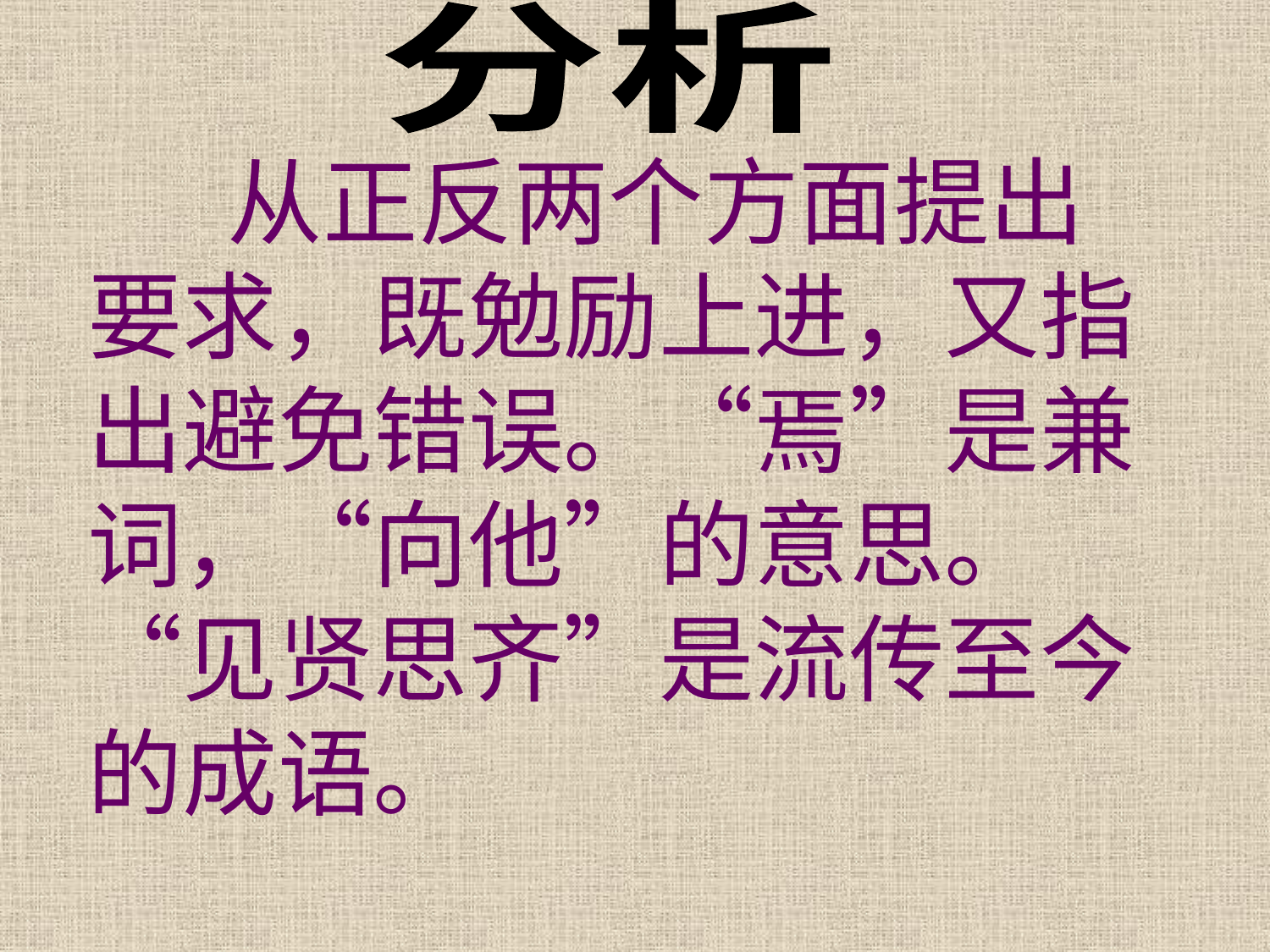

分析
       从正反两个方面提出要求，既勉励上进，又指出避免错误。“焉”是兼词，“向他”的意思。“见贤思齐”是流传至今的成语。